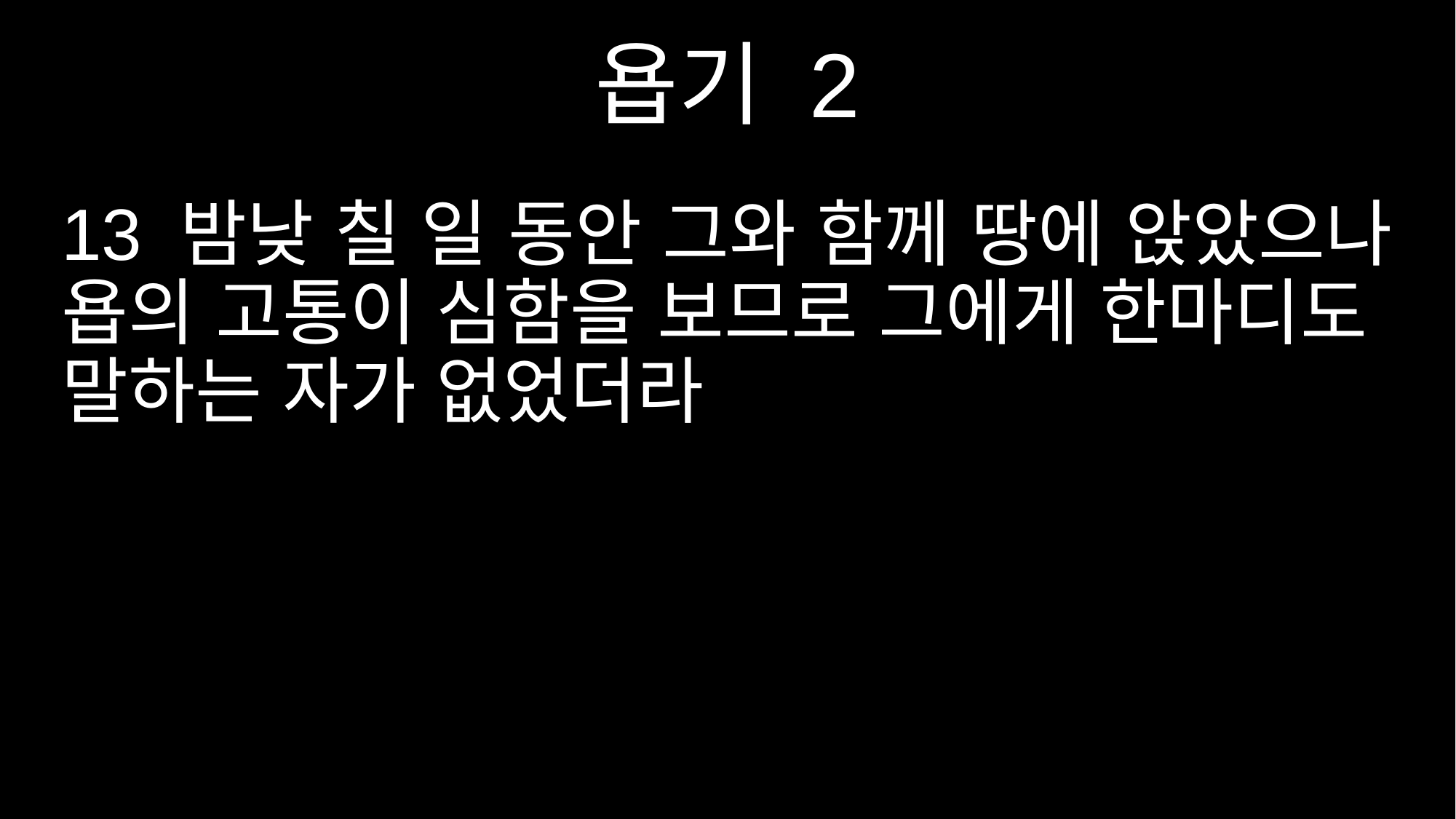

욥기 2
13 밤낮 칠 일 동안 그와 함께 땅에 앉았으나 욥의 고통이 심함을 보므로 그에게 한마디도 말하는 자가 없었더라